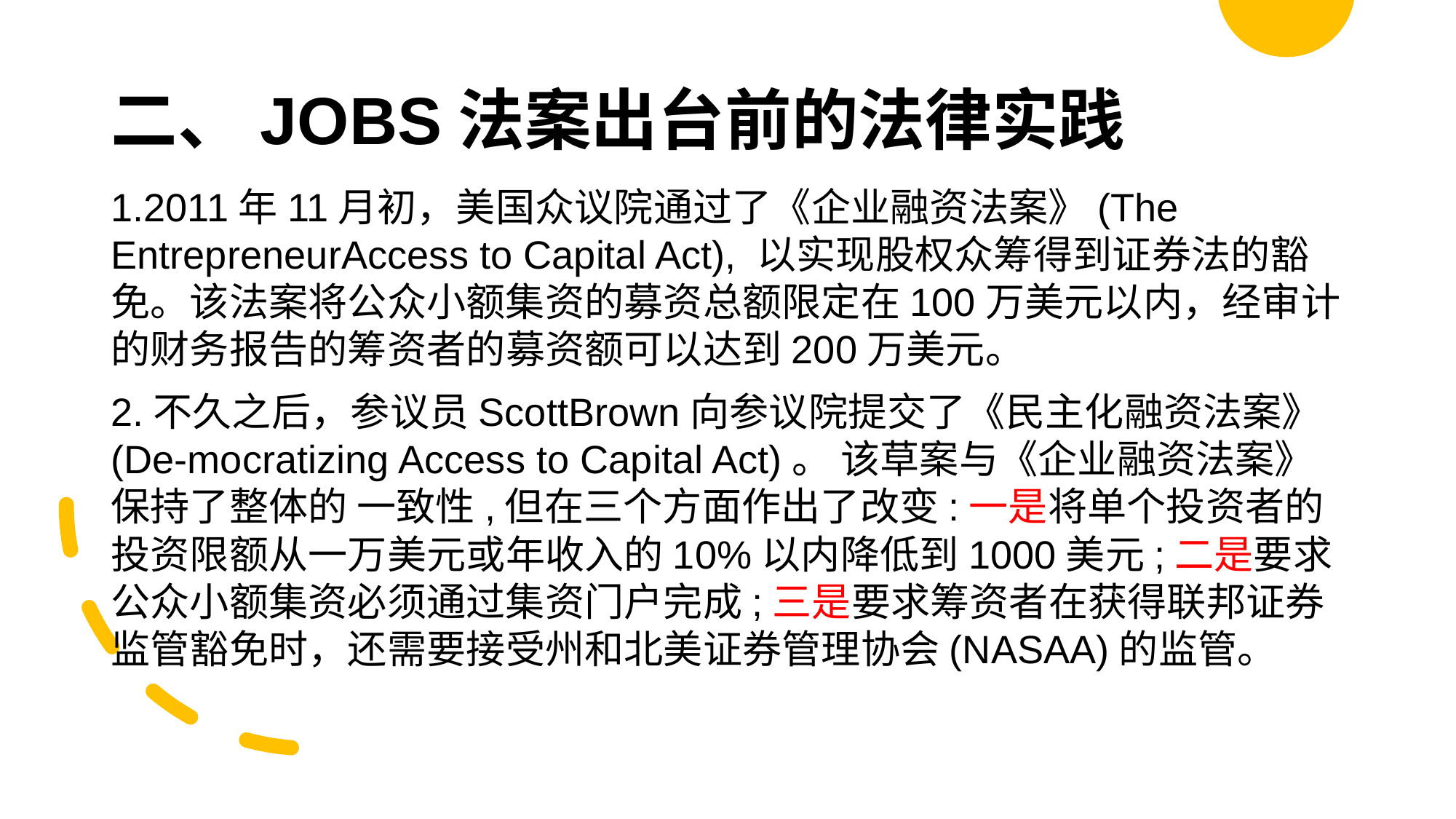

# 二、JOBS法案出台前的法律实践
1.2011年11月初，美国众议院通过了《企业融资法案》(The EntrepreneurAccess to Capital Act), 以实现股权众筹得到证券法的豁免。该法案将公众小额集资的募资总额限定在100万美元以内，经审计的财务报告的筹资者的募资额可以达到200万美元。
2.不久之后，参议员ScottBrown向参议院提交了《民主化融资法案》(De-mocratizing Access to Capital Act)。 该草案与《企业融资法案》保持了整体的 一致性,但在三个方面作出了改变:一是将单个投资者的投资限额从一万美元或年收入的10%以内降低到1000美元;二是要求公众小额集资必须通过集资门户完成;三是要求筹资者在获得联邦证券监管豁免时，还需要接受州和北美证券管理协会(NASAA)的监管。